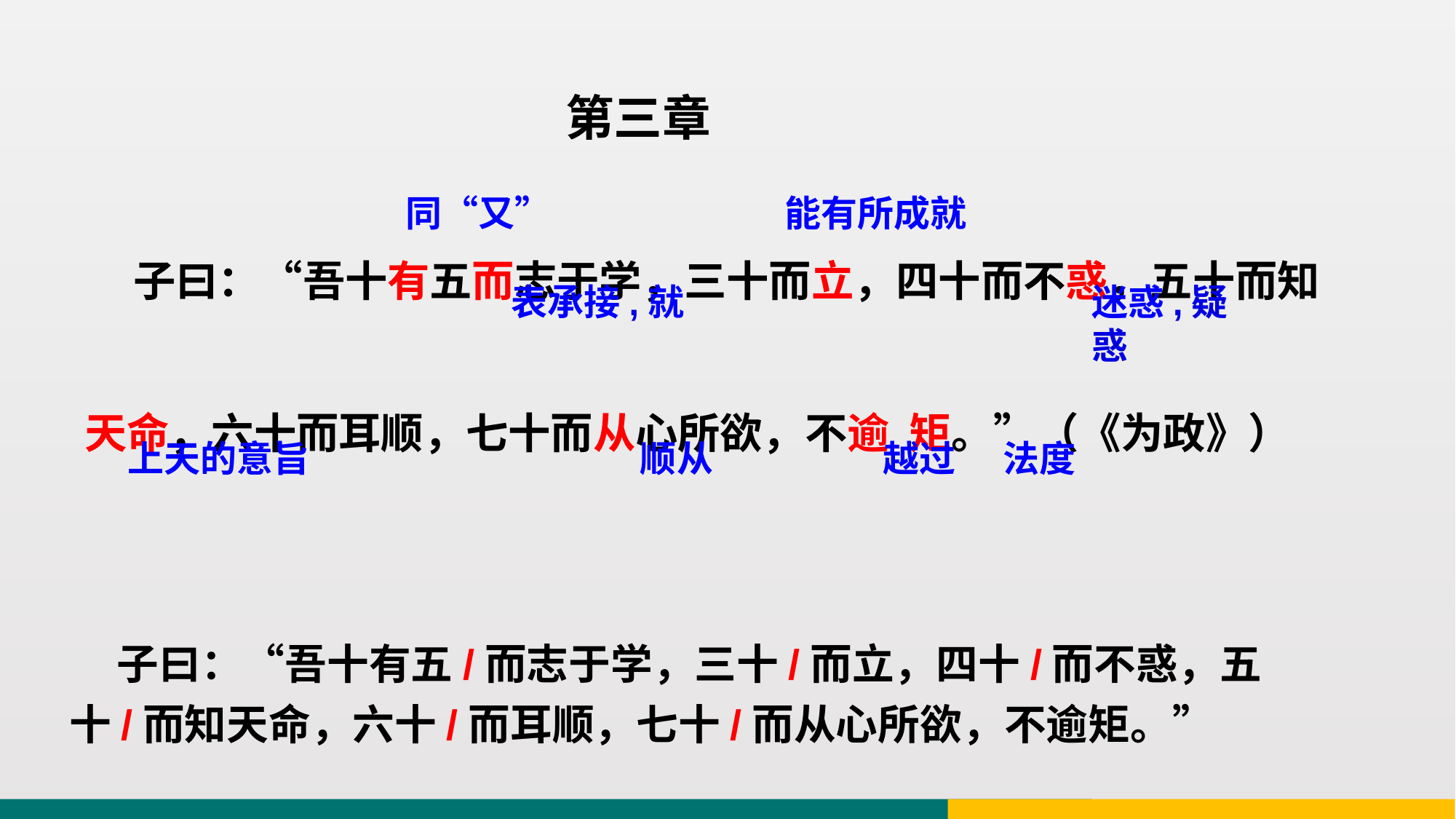

第三章
    子曰：“吾十有五而志于学，三十而立，四十而不惑，五十而知天命，六十而耳顺，七十而从心所欲，不逾  矩。”（《为政》）
同“又”
能有所成就
表承接,就
迷惑,疑惑
顺从
法度
上天的意旨
越过
    子曰：“吾十有五/而志于学，三十/而立，四十/而不惑，五十/而知天命，六十/而耳顺，七十/而从心所欲，不逾矩。”